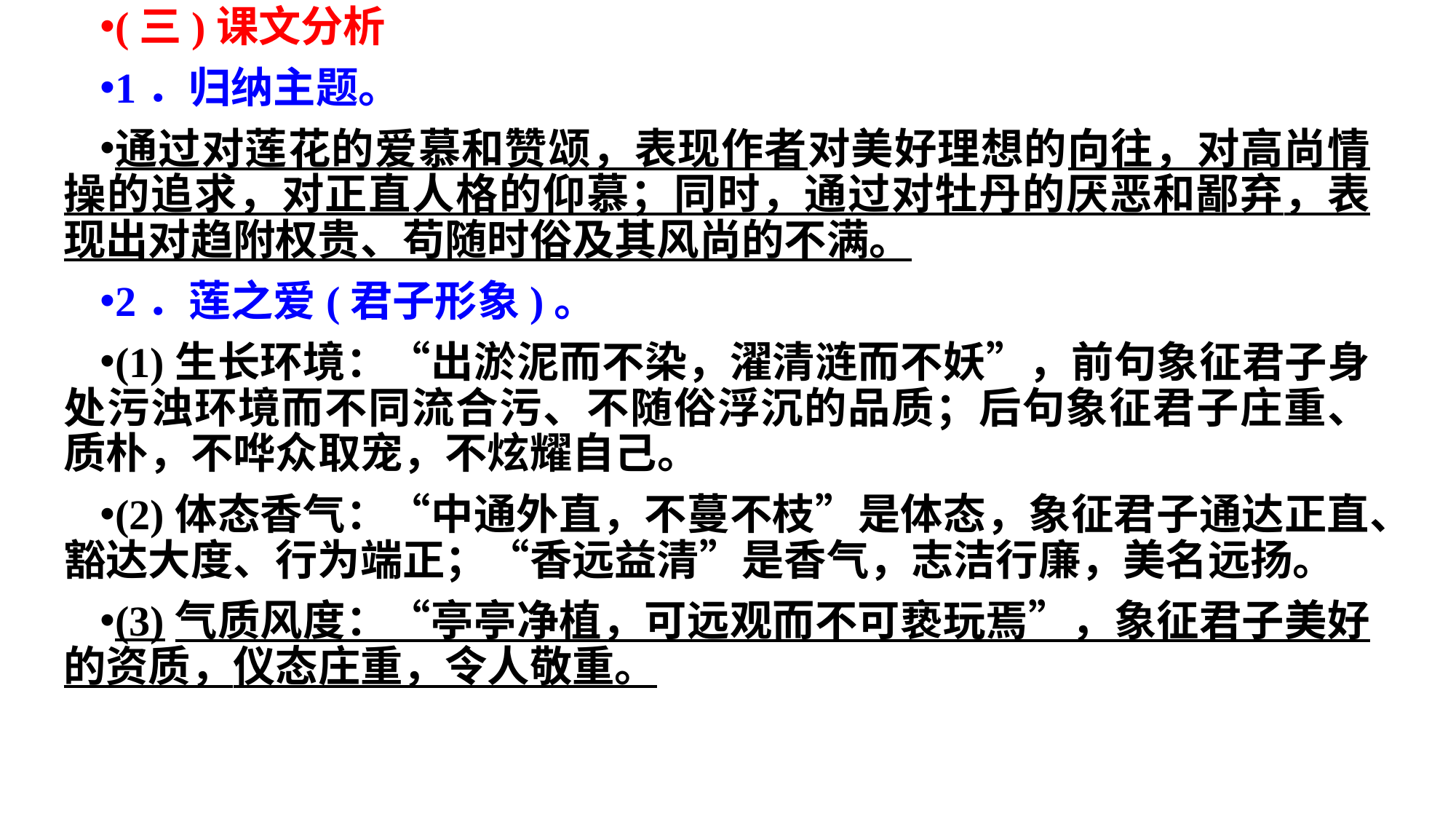

(三)课文分析
1．归纳主题。
通过对莲花的爱慕和赞颂，表现作者对美好理想的向往，对高尚情操的追求，对正直人格的仰慕；同时，通过对牡丹的厌恶和鄙弃，表现出对趋附权贵、苟随时俗及其风尚的不满。
2．莲之爱(君子形象)。
(1)生长环境：“出淤泥而不染，濯清涟而不妖”，前句象征君子身处污浊环境而不同流合污、不随俗浮沉的品质；后句象征君子庄重、质朴，不哗众取宠，不炫耀自己。
(2)体态香气：“中通外直，不蔓不枝”是体态，象征君子通达正直、豁达大度、行为端正；“香远益清”是香气，志洁行廉，美名远扬。
(3)气质风度：“亭亭净植，可远观而不可亵玩焉”，象征君子美好的资质，仪态庄重，令人敬重。